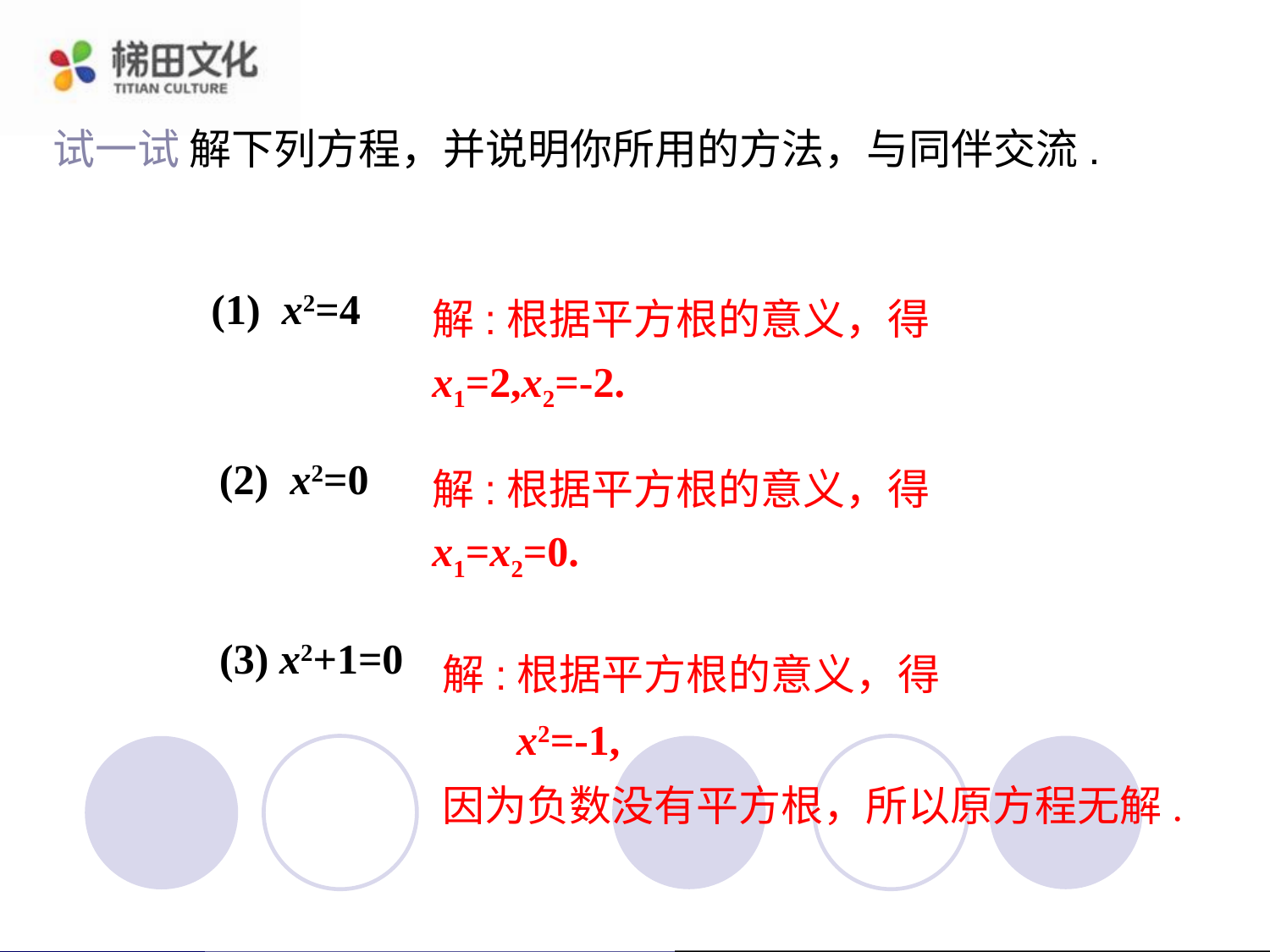

试一试 解下列方程，并说明你所用的方法，与同伴交流.
(1)  x2=4
解:根据平方根的意义，得
x1=2,x2=-2.
(2)  x2=0
解:根据平方根的意义，得
x1=x2=0.
(3) x2+1=0
解:根据平方根的意义，得
       x2=-1,
因为负数没有平方根，所以原方程无解.